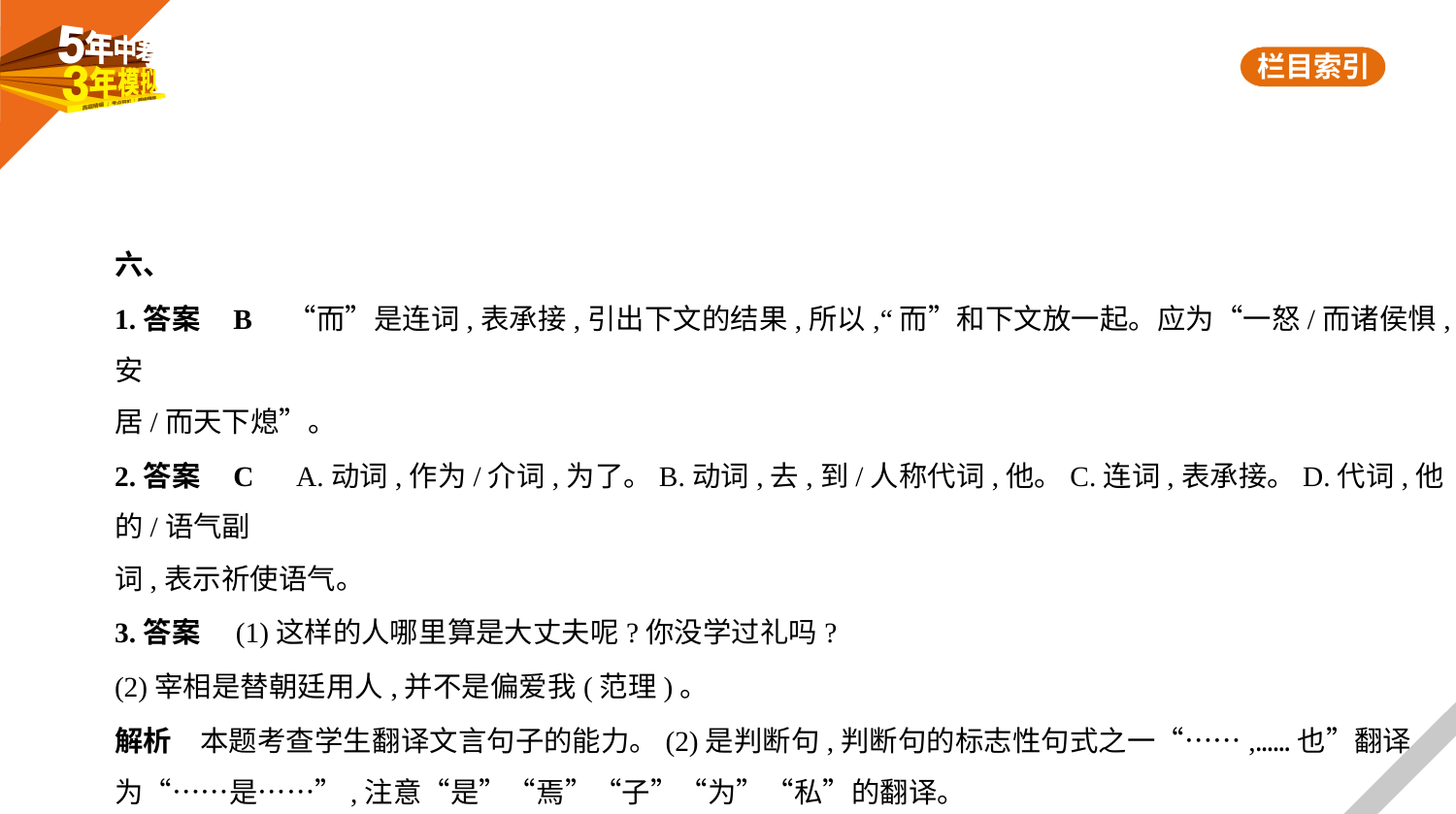

六、
1.答案    B　“而”是连词,表承接,引出下文的结果,所以,“而”和下文放一起。应为“一怒/而诸侯惧,安
居/而天下熄”。
2.答案    C　A.动词,作为/介词,为了。B.动词,去,到/人称代词,他。C.连词,表承接。D.代词,他的/语气副
词,表示祈使语气。
3.答案　(1)这样的人哪里算是大丈夫呢?你没学过礼吗?
(2)宰相是替朝廷用人,并不是偏爱我(范理)。
解析　本题考查学生翻译文言句子的能力。(2)是判断句,判断句的标志性句式之一“……,……也”翻译
为“……是……”,注意“是”“焉”“子”“为”“私”的翻译。
4.答案　这两人称得上“大丈夫”。杨溥:官至宰相,提拔不送礼的官员,秉事公办、公私分明。是“行天